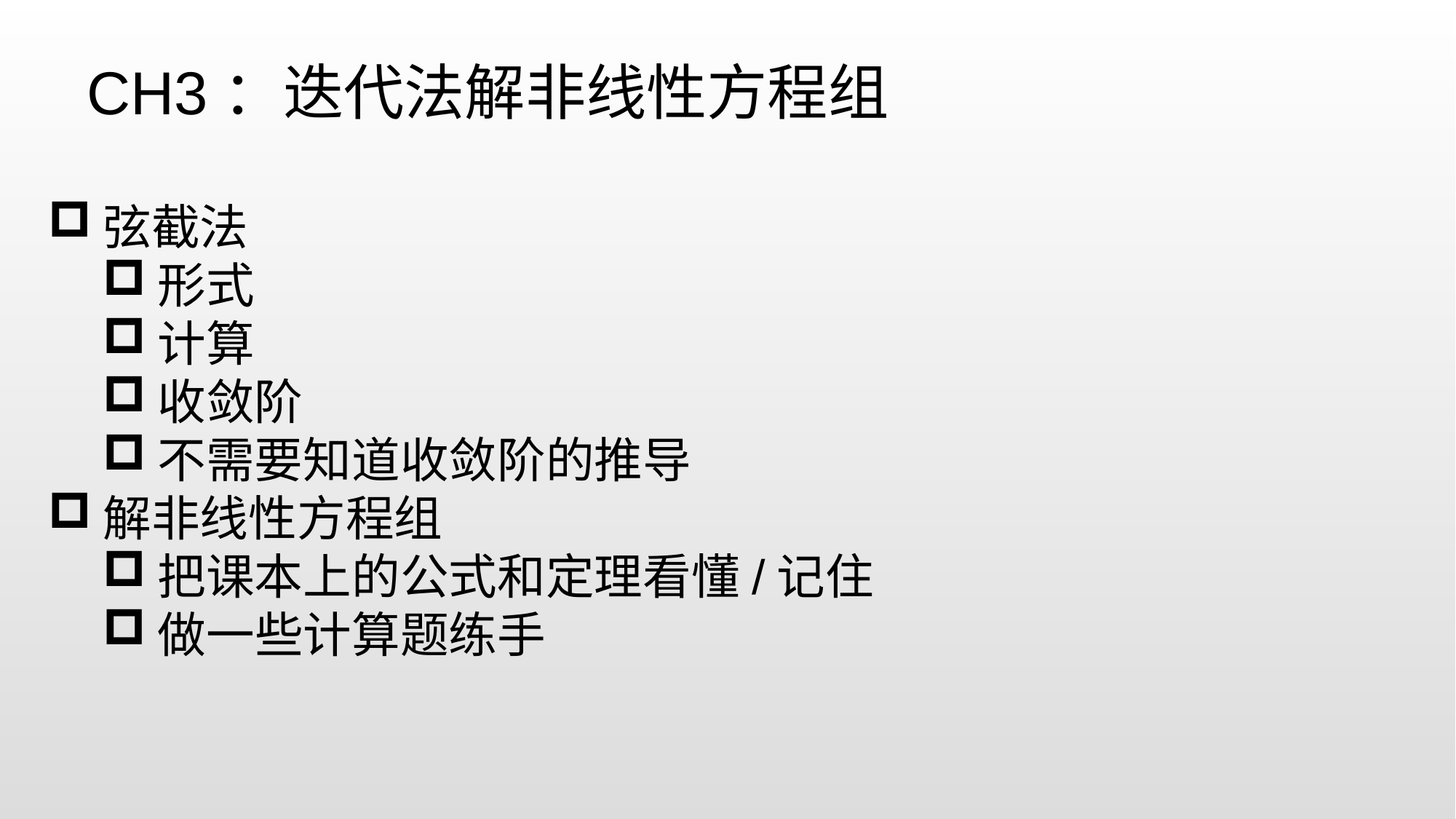

CH3：迭代法解非线性方程组

弦截法
形式
计算
收敛阶
不需要知道收敛阶的推导
解非线性方程组
把课本上的公式和定理看懂/记住
做一些计算题练手